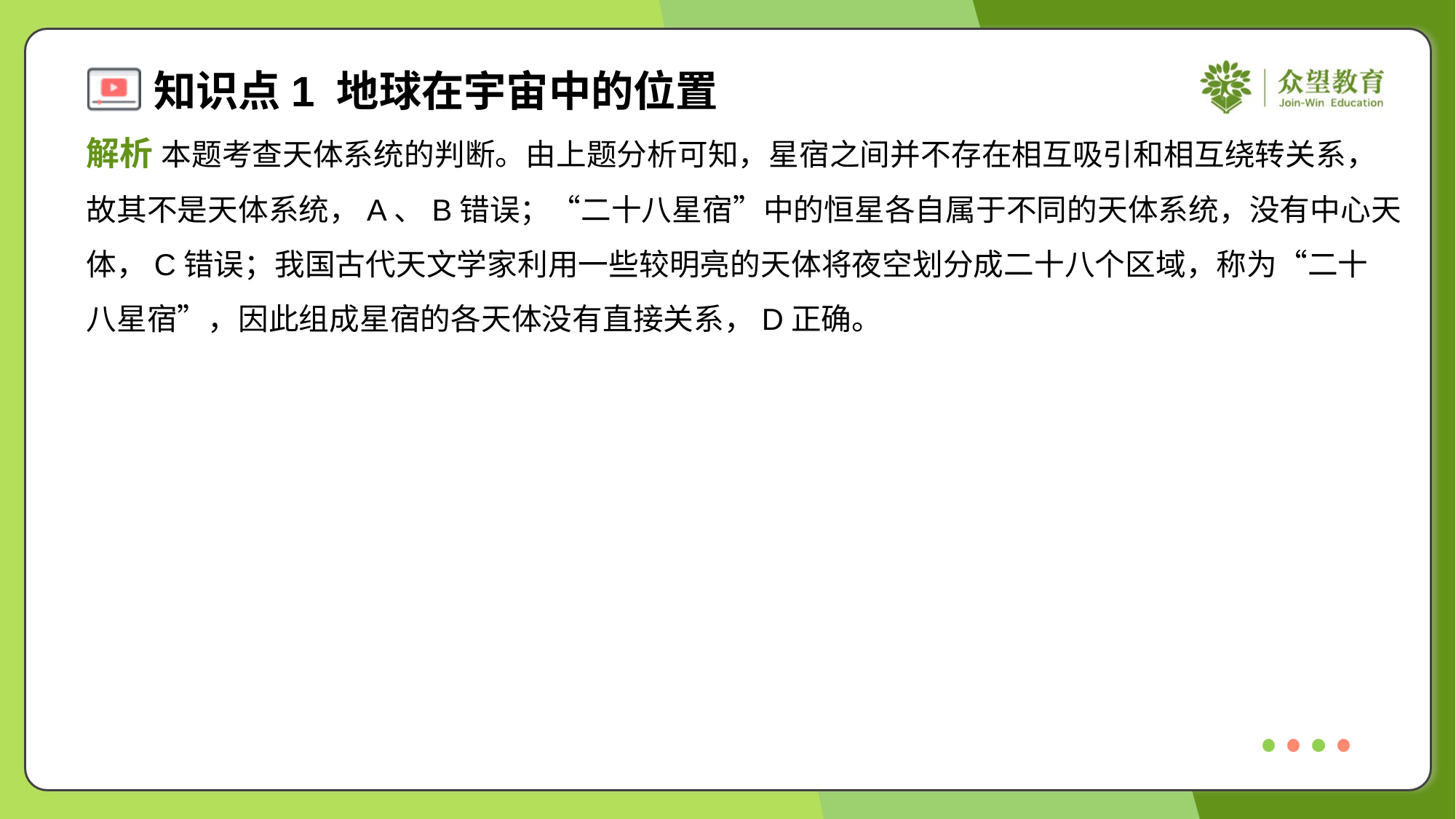

解析 本题考查天体系统的判断。由上题分析可知，星宿之间并不存在相互吸引和相互绕转关系，
故其不是天体系统，A、B错误；“二十八星宿”中的恒星各自属于不同的天体系统，没有中心天
体，C错误；我国古代天文学家利用一些较明亮的天体将夜空划分成二十八个区域，称为“二十
八星宿”，因此组成星宿的各天体没有直接关系，D正确。